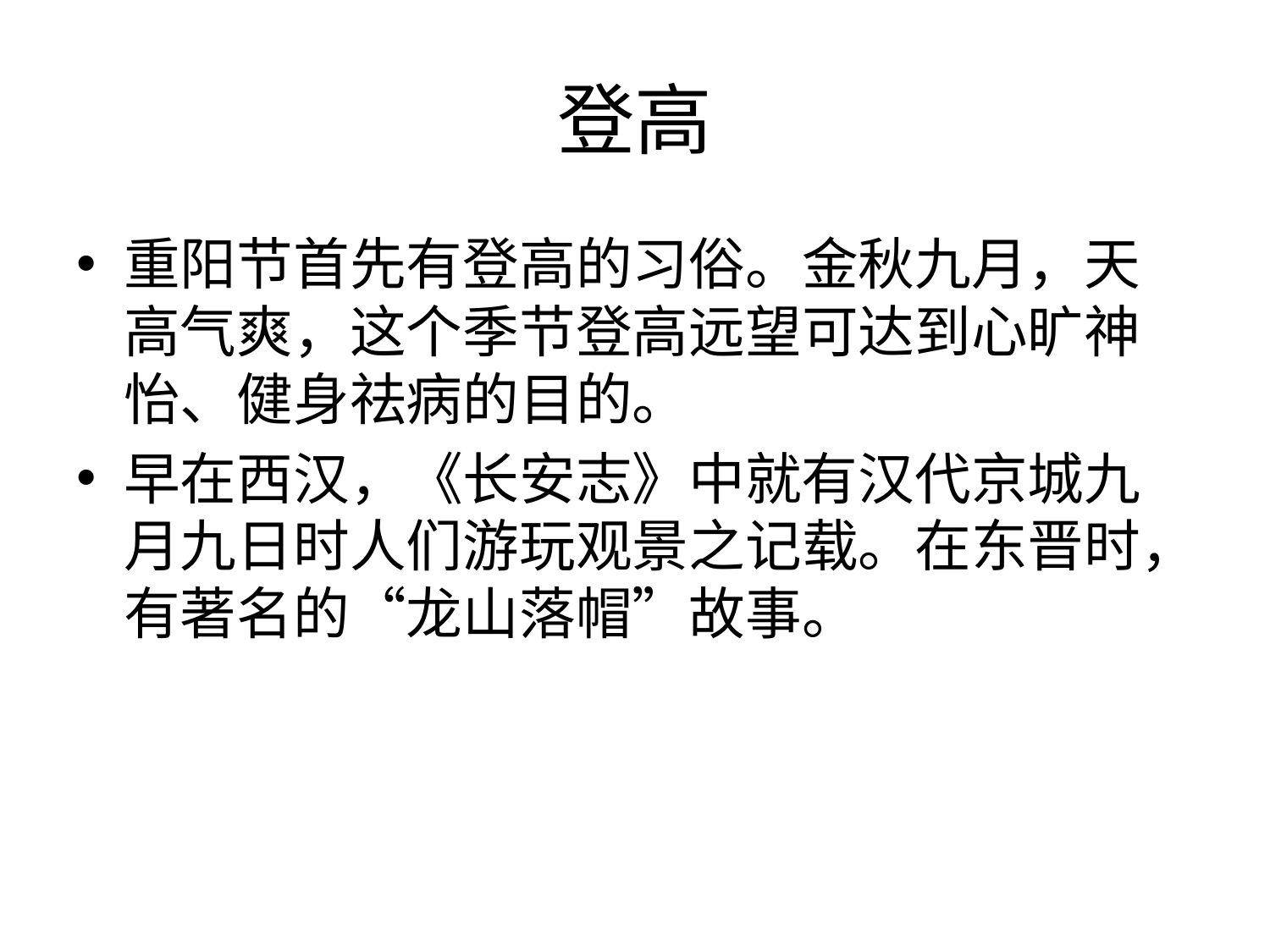

# 登高
重阳节首先有登高的习俗。金秋九月，天高气爽，这个季节登高远望可达到心旷神怡、健身祛病的目的。
早在西汉，《长安志》中就有汉代京城九月九日时人们游玩观景之记载。在东晋时，有著名的“龙山落帽”故事。